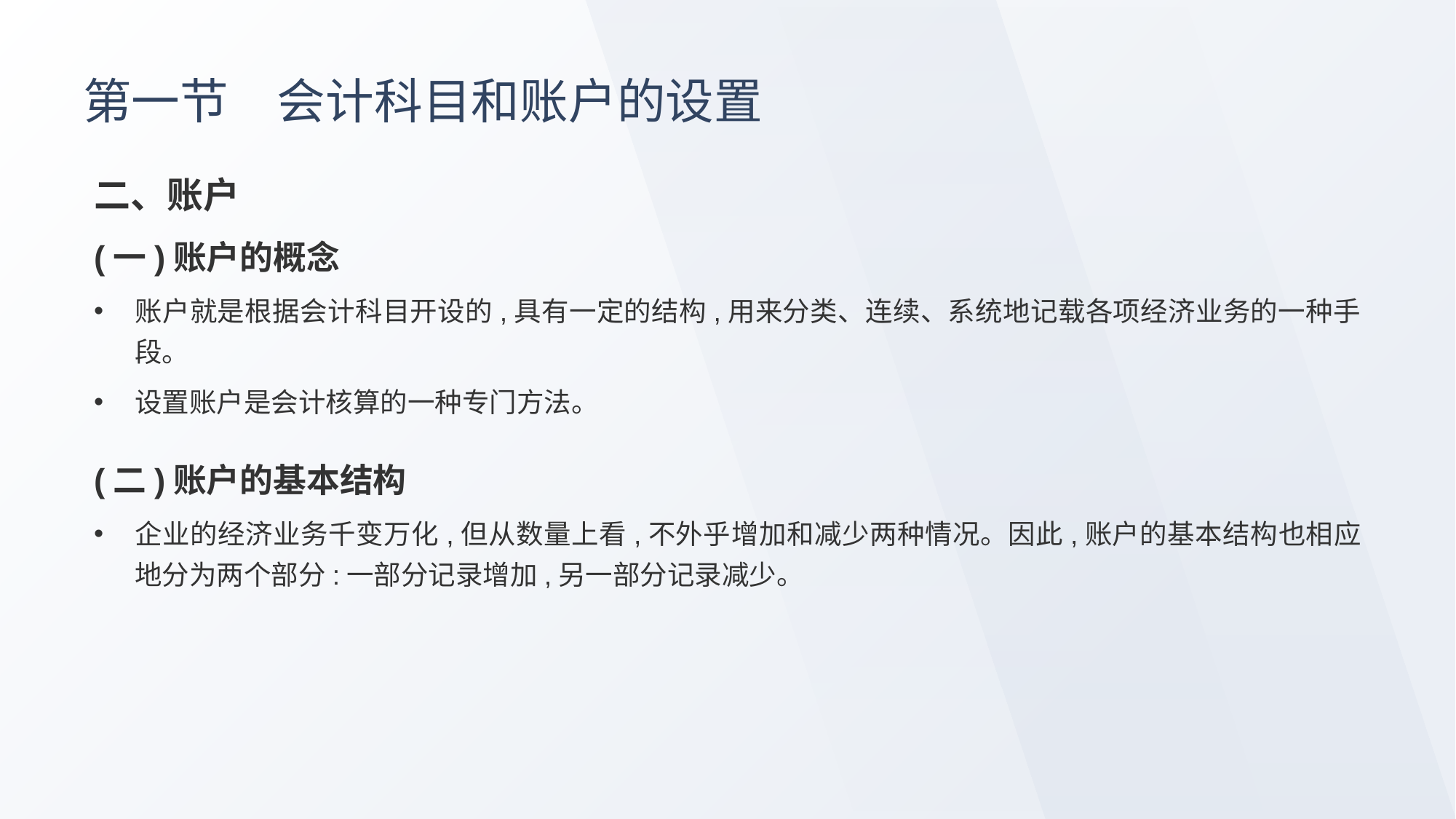

# 第一节　会计科目和账户的设置
二、账户
(一)账户的概念
账户就是根据会计科目开设的,具有一定的结构,用来分类、连续、系统地记载各项经济业务的一种手段。
设置账户是会计核算的一种专门方法。
(二)账户的基本结构
企业的经济业务千变万化,但从数量上看,不外乎增加和减少两种情况。因此,账户的基本结构也相应地分为两个部分:一部分记录增加,另一部分记录减少。